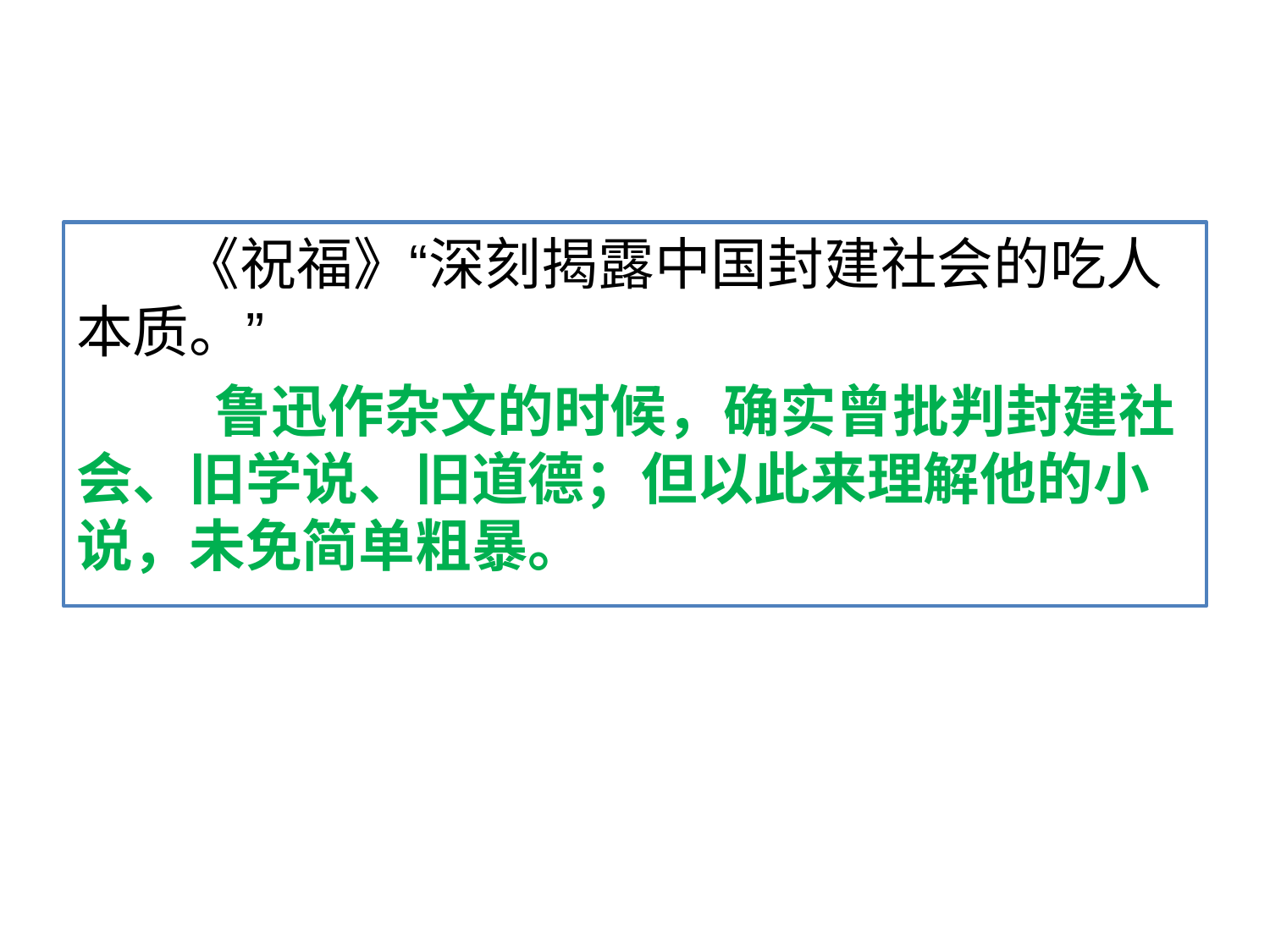

#
      《祝福》“深刻揭露中国封建社会的吃人本质。”
        鲁迅作杂文的时候，确实曾批判封建社会、旧学说、旧道德；但以此来理解他的小说，未免简单粗暴。